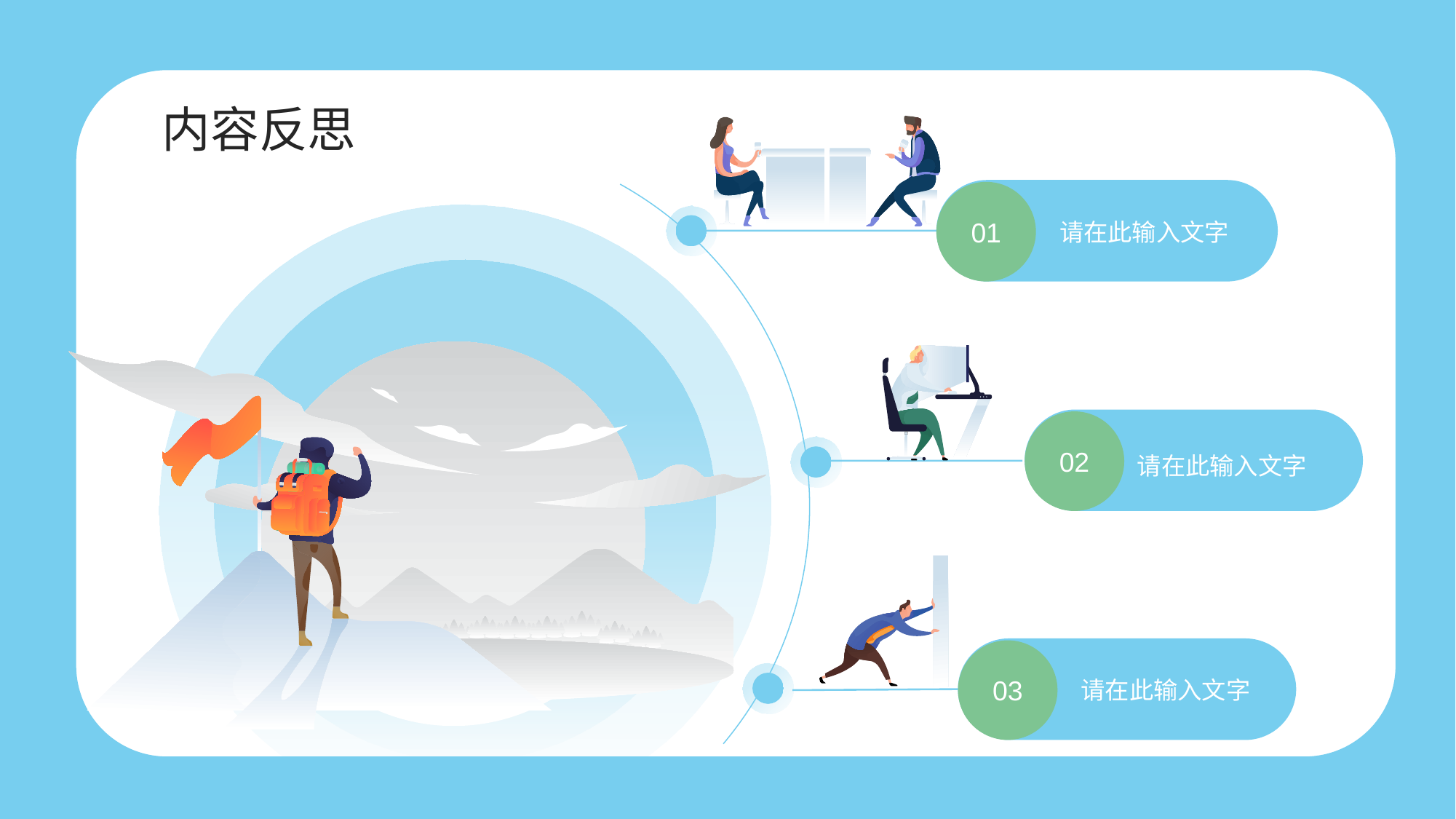

内容反思

01
请在此输入文字

02
请在此输入文字

03
请在此输入文字